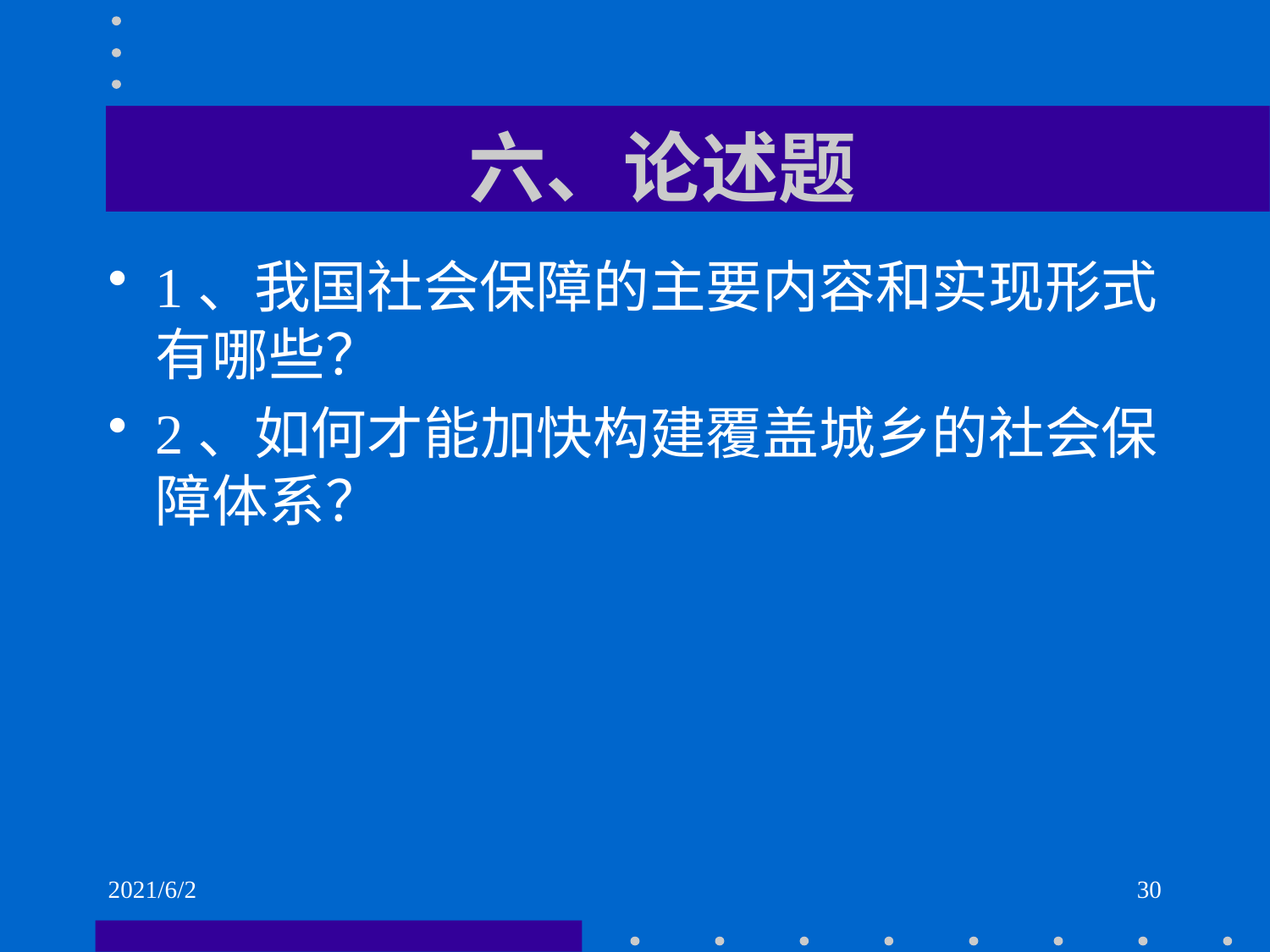

# 六、论述题
1、我国社会保障的主要内容和实现形式有哪些？
2、如何才能加快构建覆盖城乡的社会保障体系？

2021/6/2
30